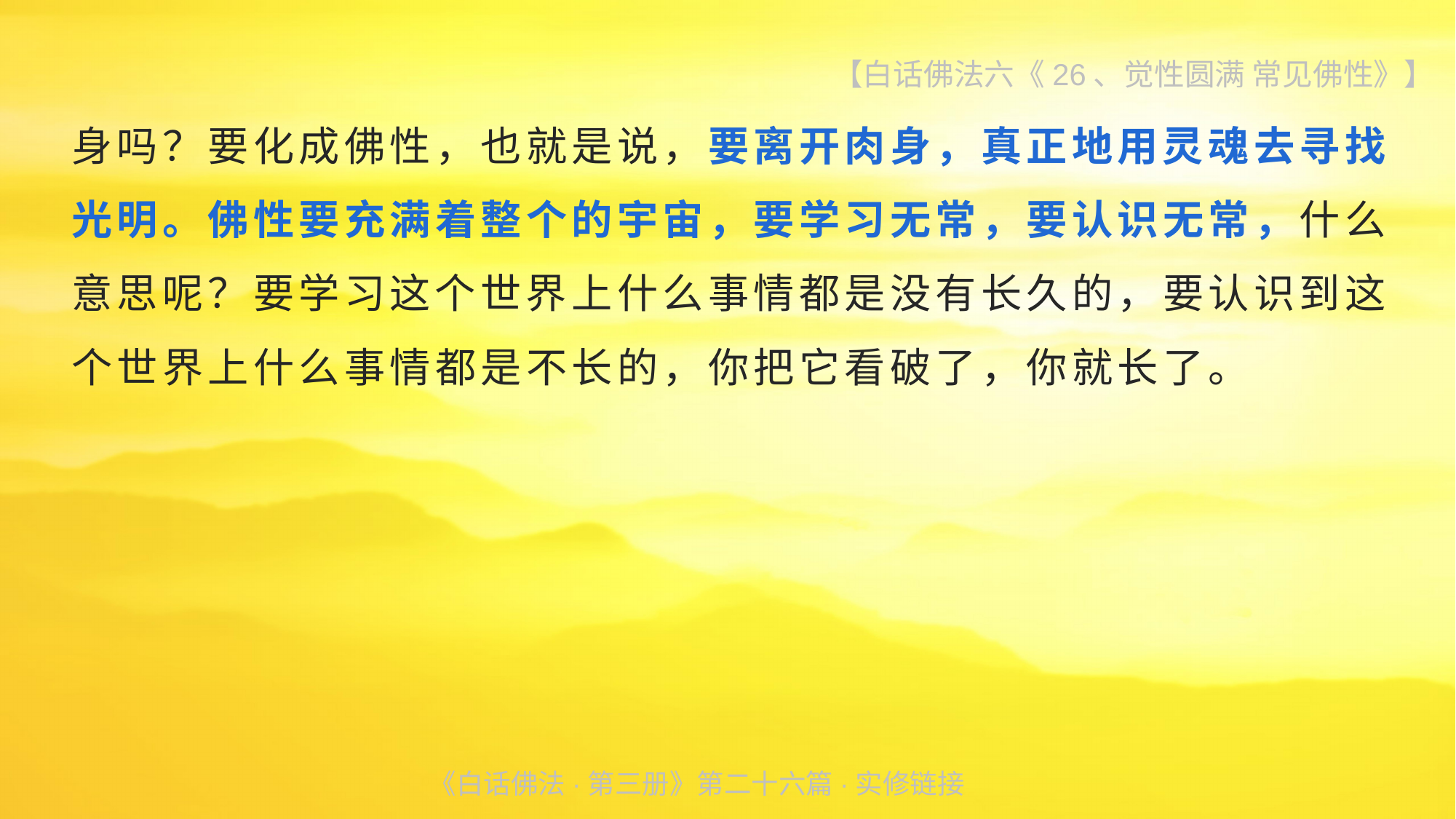

【白话佛法六《26、觉性圆满 常见佛性》】
身吗？要化成佛性，也就是说，要离开肉身，真正地用灵魂去寻找光明。佛性要充满着整个的宇宙，要学习无常，要认识无常，什么意思呢？要学习这个世界上什么事情都是没有长久的，要认识到这个世界上什么事情都是不长的，你把它看破了，你就长了。
《白话佛法·第三册》第二十六篇·实修链接